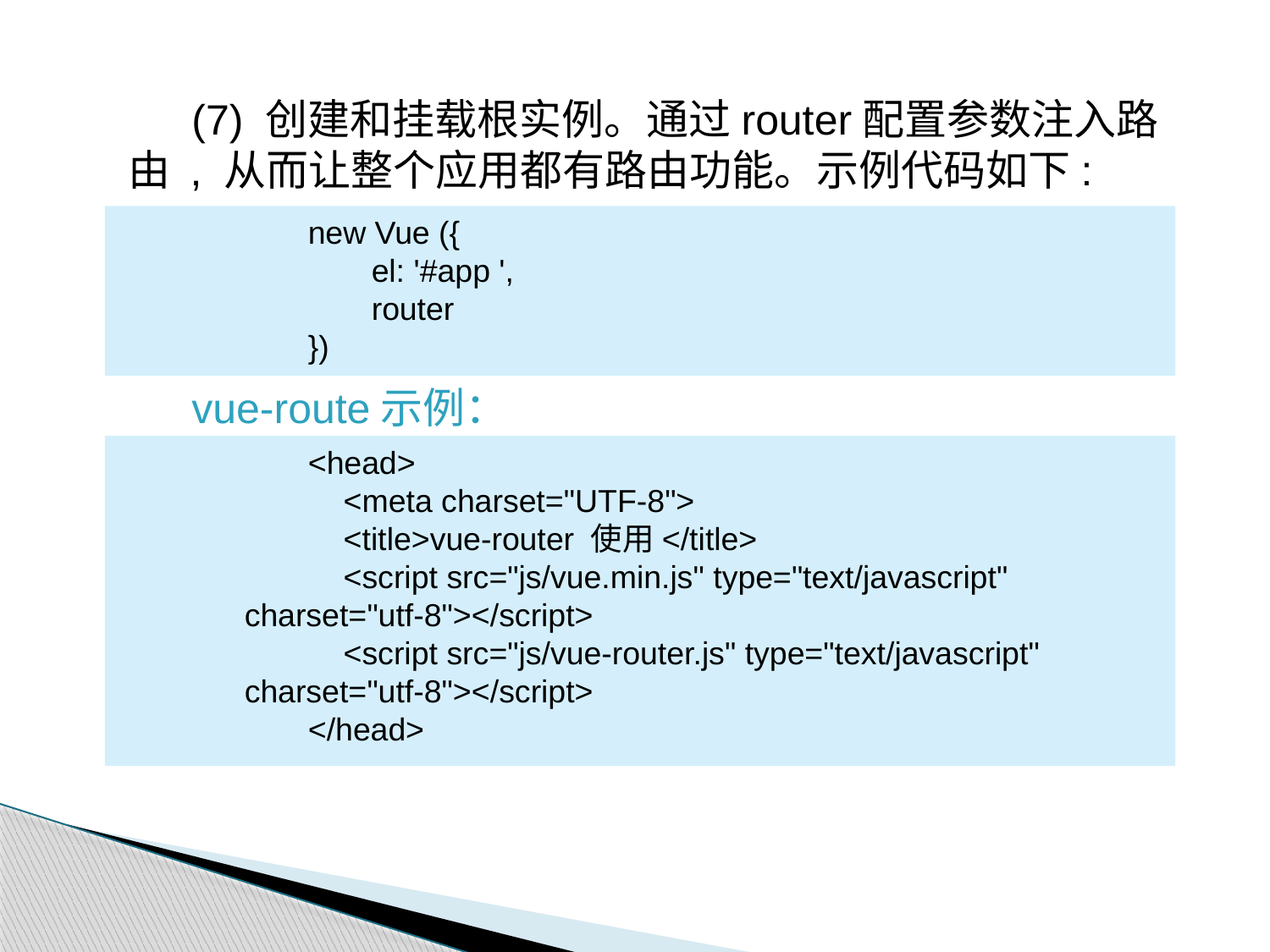

(7) 创建和挂载根实例。通过router配置参数注入路由 , 从而让整个应用都有路由功能。示例代码如下:

vue-route示例：

new Vue ({
el: '#app ',
router
})
<head>
    <meta charset="UTF-8">
    <title>vue-router 使用</title>
    <script src="js/vue.min.js" type="text/javascript" charset="utf-8"></script>
    <script src="js/vue-router.js" type="text/javascript" charset="utf-8"></script>
</head>